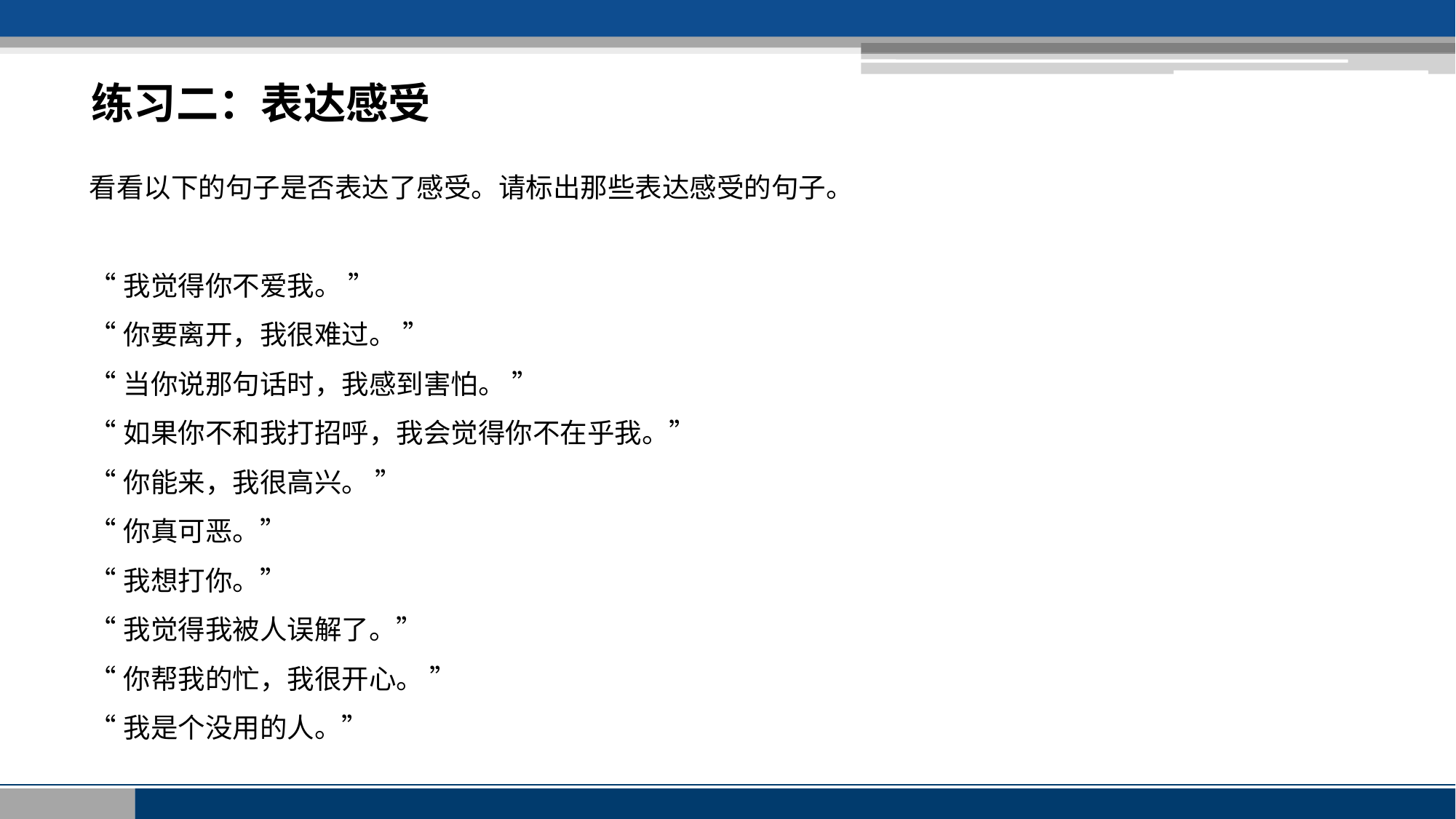

练习二：表达感受
看看以下的句子是否表达了感受。请标出那些表达感受的句子。

“我觉得你不爱我。 ”
“你要离开，我很难过。 ”
“当你说那句话时，我感到害怕。 ”
“如果你不和我打招呼，我会觉得你不在乎我。”
“你能来，我很高兴。 ”
“你真可恶。”
“我想打你。”
“我觉得我被人误解了。”
“你帮我的忙，我很开心。 ”
“我是个没用的人。”